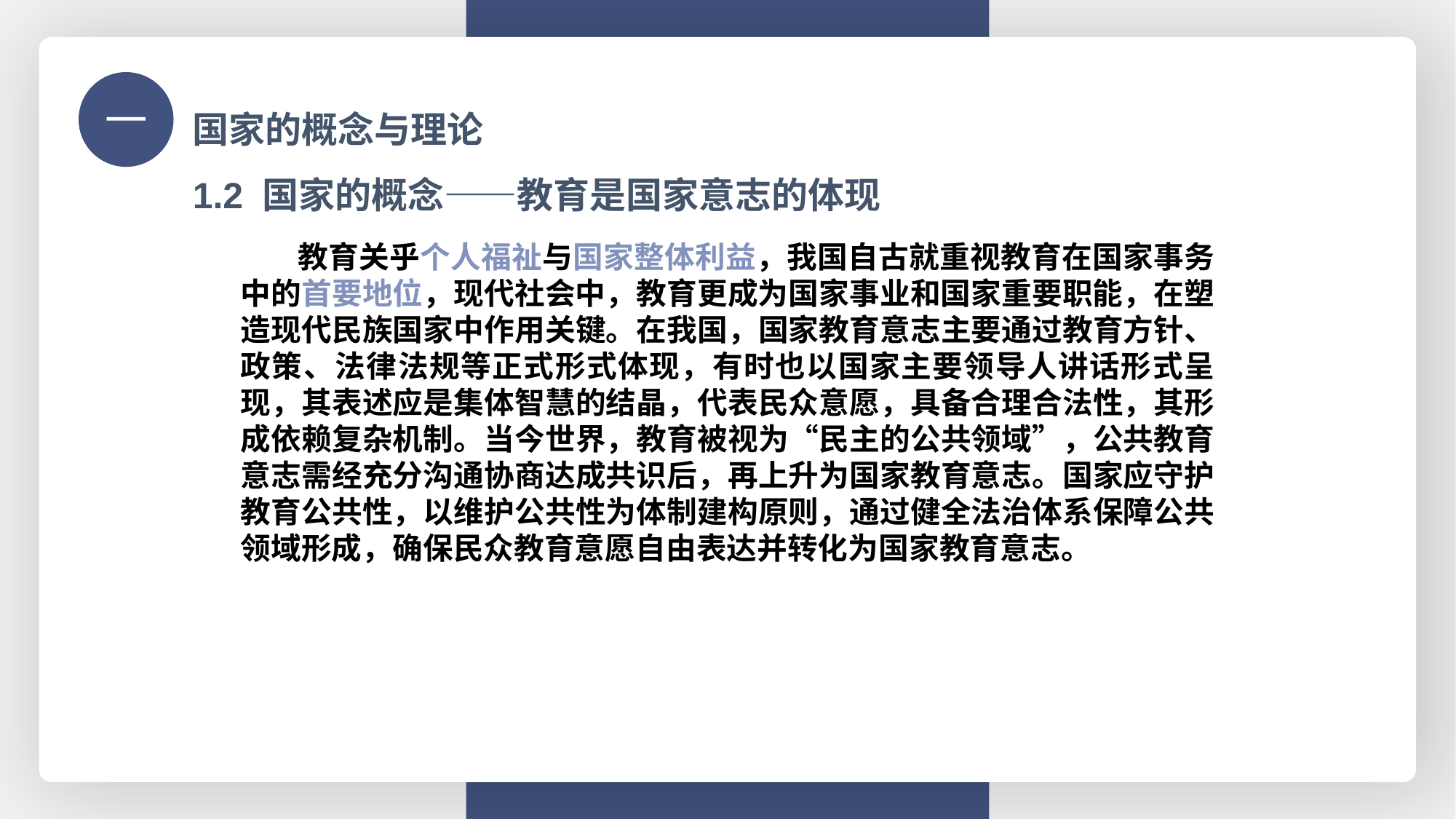

国家的概念与理论
一
1.2 国家的概念——教育是国家意志的体现
       教育关乎个人福祉与国家整体利益，我国自古就重视教育在国家事务中的首要地位，现代社会中，教育更成为国家事业和国家重要职能，在塑造现代民族国家中作用关键。在我国，国家教育意志主要通过教育方针、政策、法律法规等正式形式体现，有时也以国家主要领导人讲话形式呈现，其表述应是集体智慧的结晶，代表民众意愿，具备合理合法性，其形成依赖复杂机制。当今世界，教育被视为“民主的公共领域”，公共教育意志需经充分沟通协商达成共识后，再上升为国家教育意志。国家应守护教育公共性，以维护公共性为体制建构原则，通过健全法治体系保障公共领域形成，确保民众教育意愿自由表达并转化为国家教育意志。